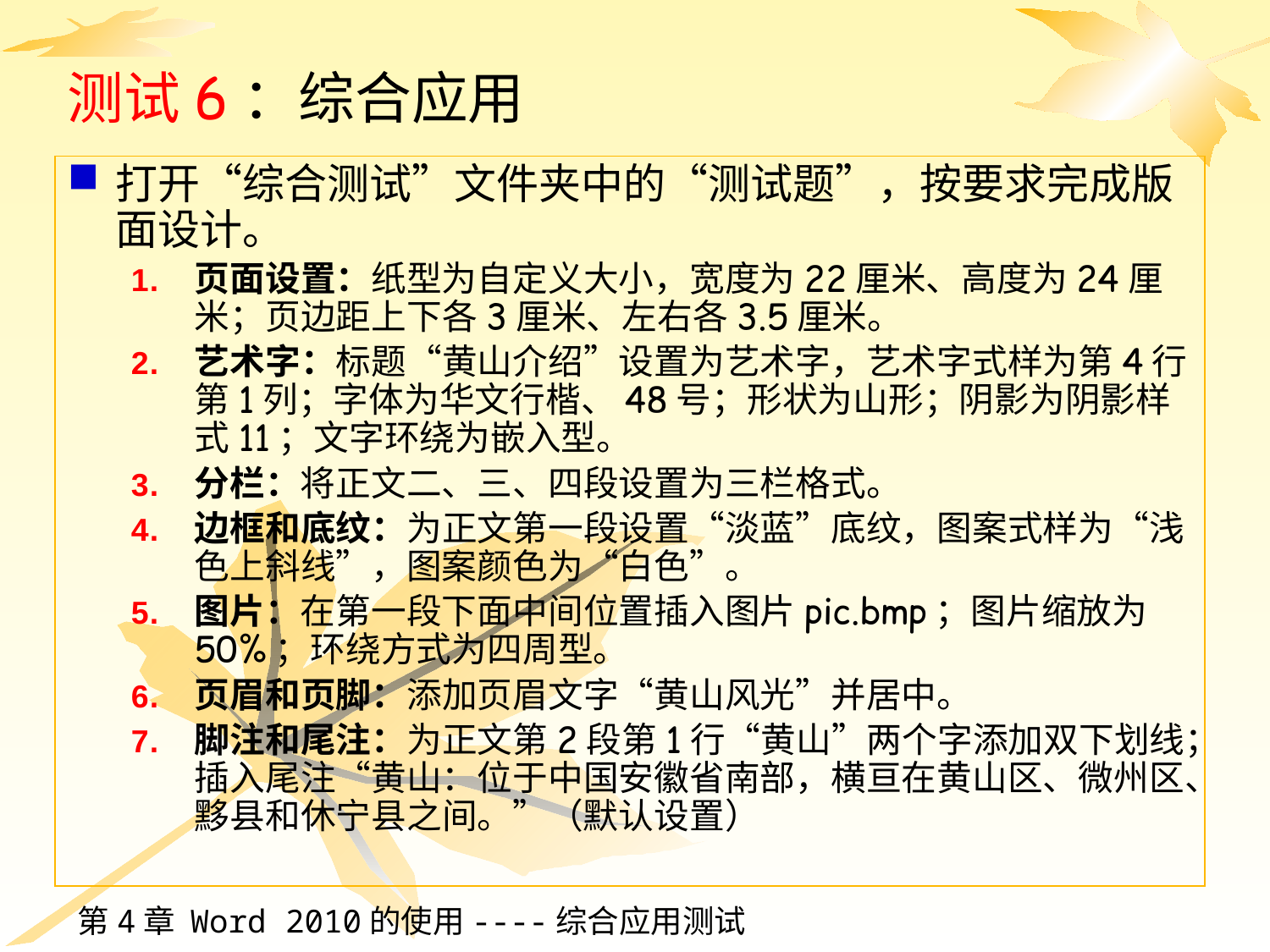

# 测试6：综合应用
打开“综合测试”文件夹中的“测试题”，按要求完成版面设计。
页面设置：纸型为自定义大小，宽度为22厘米、高度为24厘米；页边距上下各3厘米、左右各3.5厘米。
艺术字：标题“黄山介绍”设置为艺术字，艺术字式样为第4行第1列；字体为华文行楷、48号；形状为山形；阴影为阴影样式11；文字环绕为嵌入型。
分栏：将正文二、三、四段设置为三栏格式。
边框和底纹：为正文第一段设置“淡蓝”底纹，图案式样为“浅色上斜线”，图案颜色为“白色”。
图片：在第一段下面中间位置插入图片pic.bmp；图片缩放为50%；环绕方式为四周型。
页眉和页脚：添加页眉文字“黄山风光”并居中。
脚注和尾注：为正文第2段第1行“黄山”两个字添加双下划线；插入尾注“黄山：位于中国安徽省南部，横亘在黄山区、微州区、黟县和休宁县之间。”（默认设置）